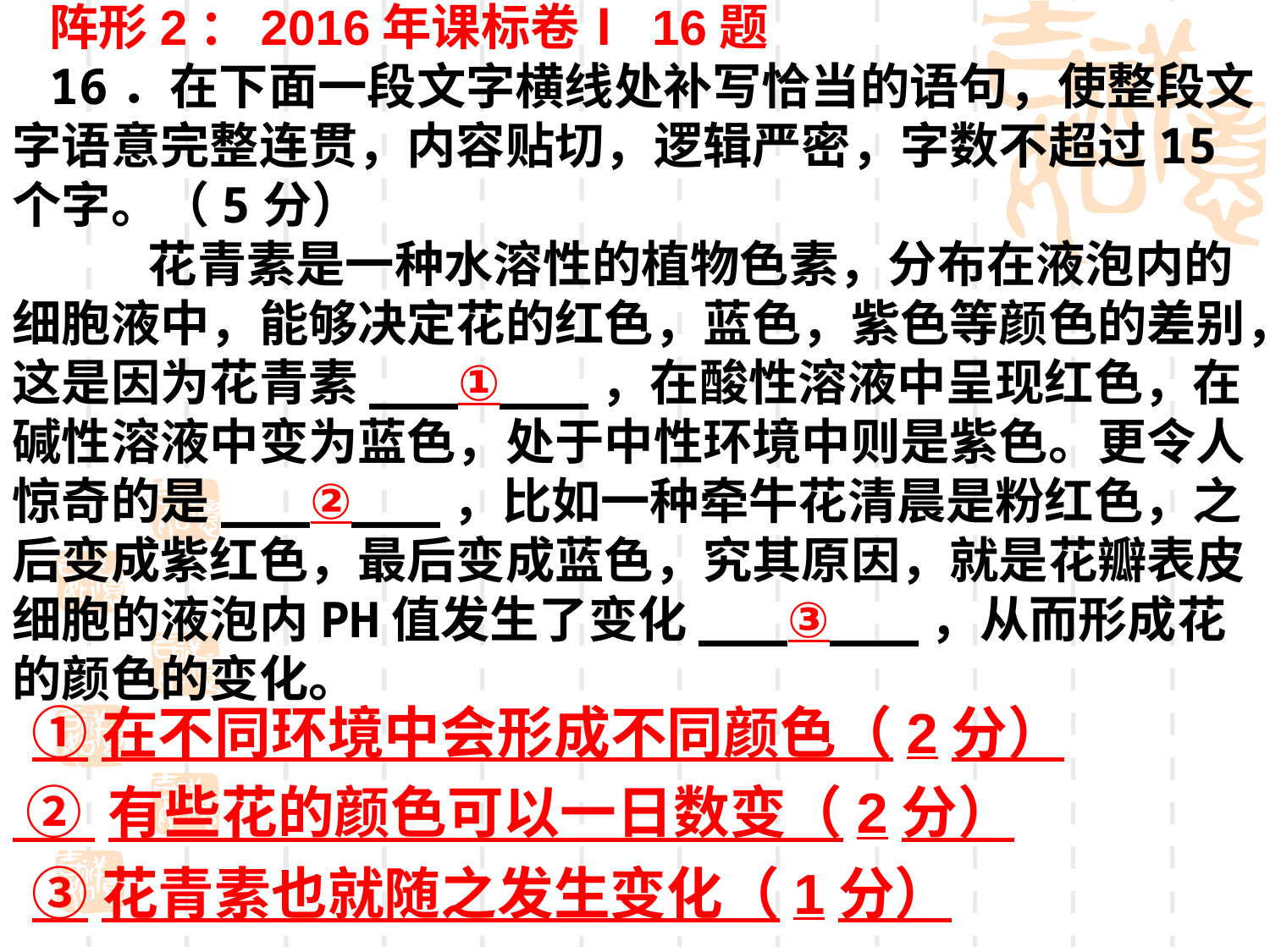

阵形2：2016年课标卷Ⅰ 16题
16．在下面一段文字横线处补写恰当的语句，使整段文字语意完整连贯，内容贴切，逻辑严密，字数不超过15个字。（5分）
　　花青素是一种水溶性的植物色素，分布在液泡内的细胞液中，能够决定花的红色，蓝色，紫色等颜色的差别，这是因为花青素___①___，在酸性溶液中呈现红色，在碱性溶液中变为蓝色，处于中性环境中则是紫色。更令人惊奇的是___②___，比如一种牵牛花清晨是粉红色，之后变成紫红色，最后变成蓝色，究其原因，就是花瓣表皮细胞的液泡内PH值发生了变化___③___，从而形成花的颜色的变化。
①在不同环境中会形成不同颜色（2分）
 ② 有些花的颜色可以一日数变（2分）
③花青素也就随之发生变化（1分）